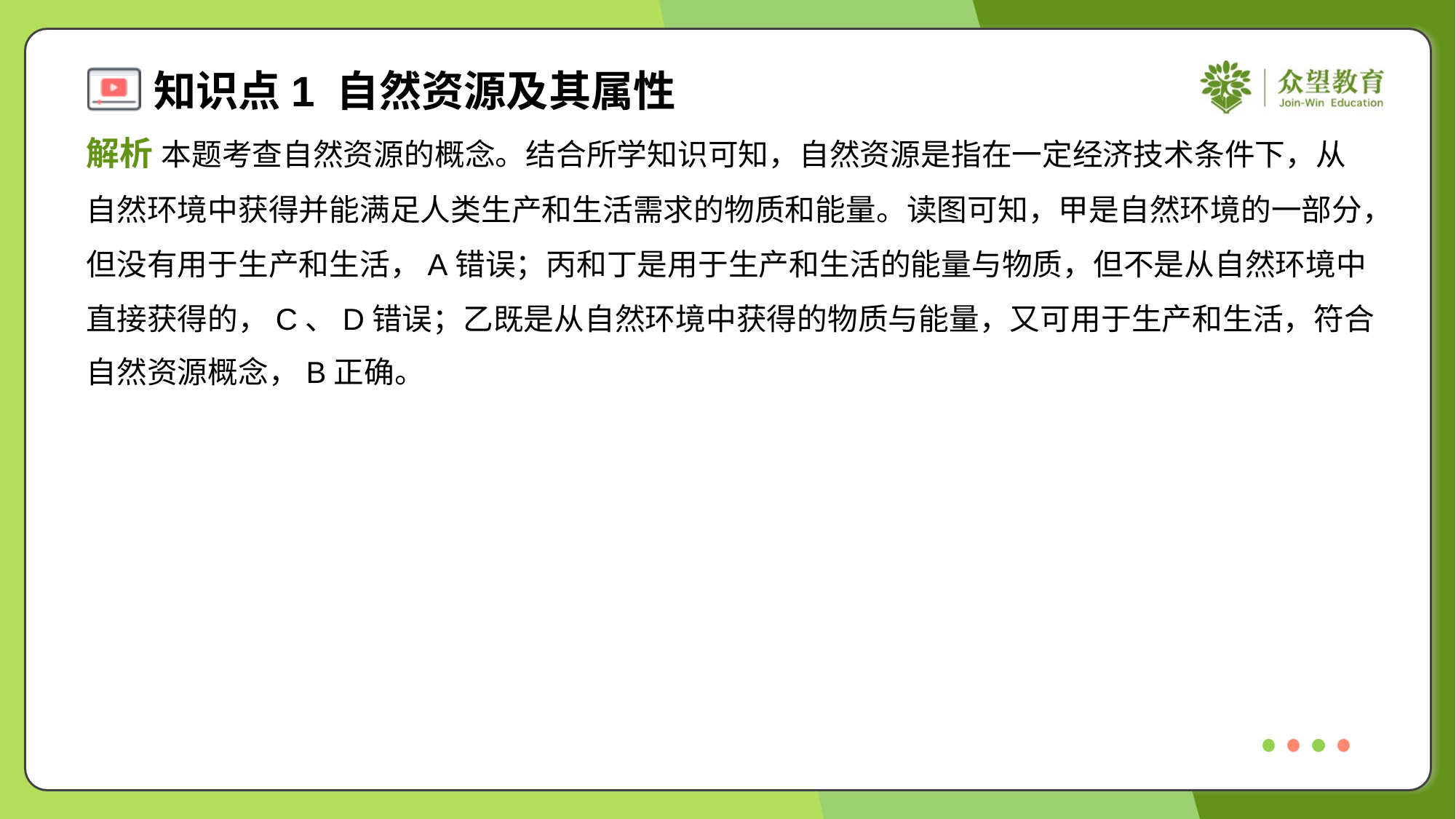

解析 本题考查自然资源的概念。结合所学知识可知，自然资源是指在一定经济技术条件下，从
自然环境中获得并能满足人类生产和生活需求的物质和能量。读图可知，甲是自然环境的一部分，
但没有用于生产和生活，A错误；丙和丁是用于生产和生活的能量与物质，但不是从自然环境中
直接获得的，C、D错误；乙既是从自然环境中获得的物质与能量，又可用于生产和生活，符合
自然资源概念，B正确。